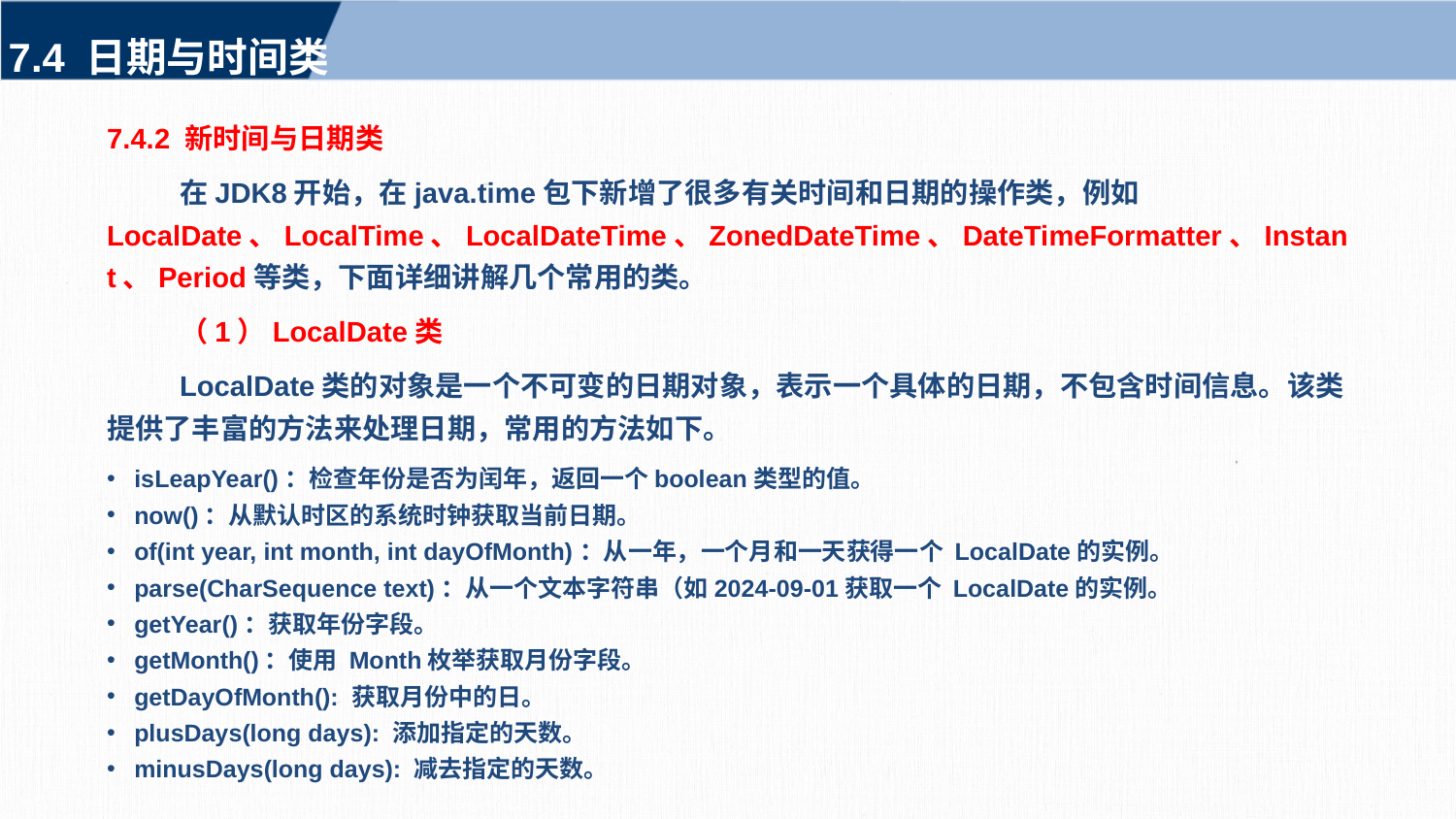

7.4 日期与时间类

7.4.2 新时间与日期类
在JDK8开始，在java.time包下新增了很多有关时间和日期的操作类，例如LocalDate、LocalTime、LocalDateTime、ZonedDateTime、DateTimeFormatter、Instant、Period等类，下面详细讲解几个常用的类。
（1）LocalDate类
LocalDate类的对象是一个不可变的日期对象，表示一个具体的日期，不包含时间信息。该类提供了丰富的方法来处理日期，常用的方法如下。
isLeapYear()：检查年份是否为闰年，返回一个boolean类型的值。
now()：从默认时区的系统时钟获取当前日期。
of(int year, int month, int dayOfMonth)：从一年，一个月和一天获得一个 LocalDate的实例。
parse(CharSequence text)：从一个文本字符串（如2024-09-01获取一个 LocalDate的实例。
getYear()：获取年份字段。
getMonth()：使用 Month枚举获取月份字段。
getDayOfMonth(): 获取月份中的日。
plusDays(long days): 添加指定的天数。
minusDays(long days): 减去指定的天数。